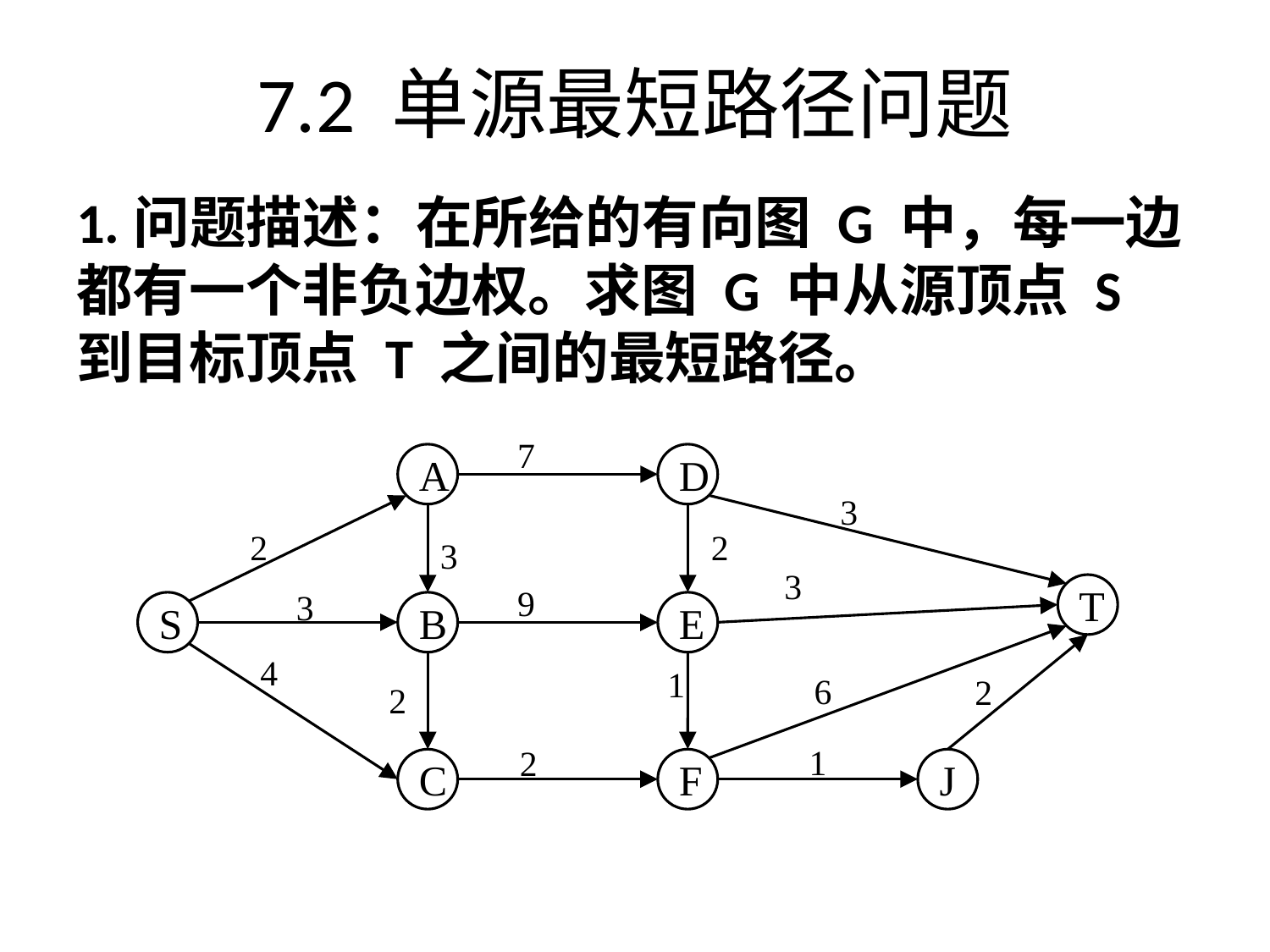

# 7.2 单源最短路径问题
1.问题描述：在所给的有向图 G 中，每一边都有一个非负边权。求图 G 中从源顶点 S 到目标顶点 T 之间的最短路径。
7
A
D
3
2
2
3
3
9
T
3
S
B
E
4
1
6
2
2
1
2
C
F
J